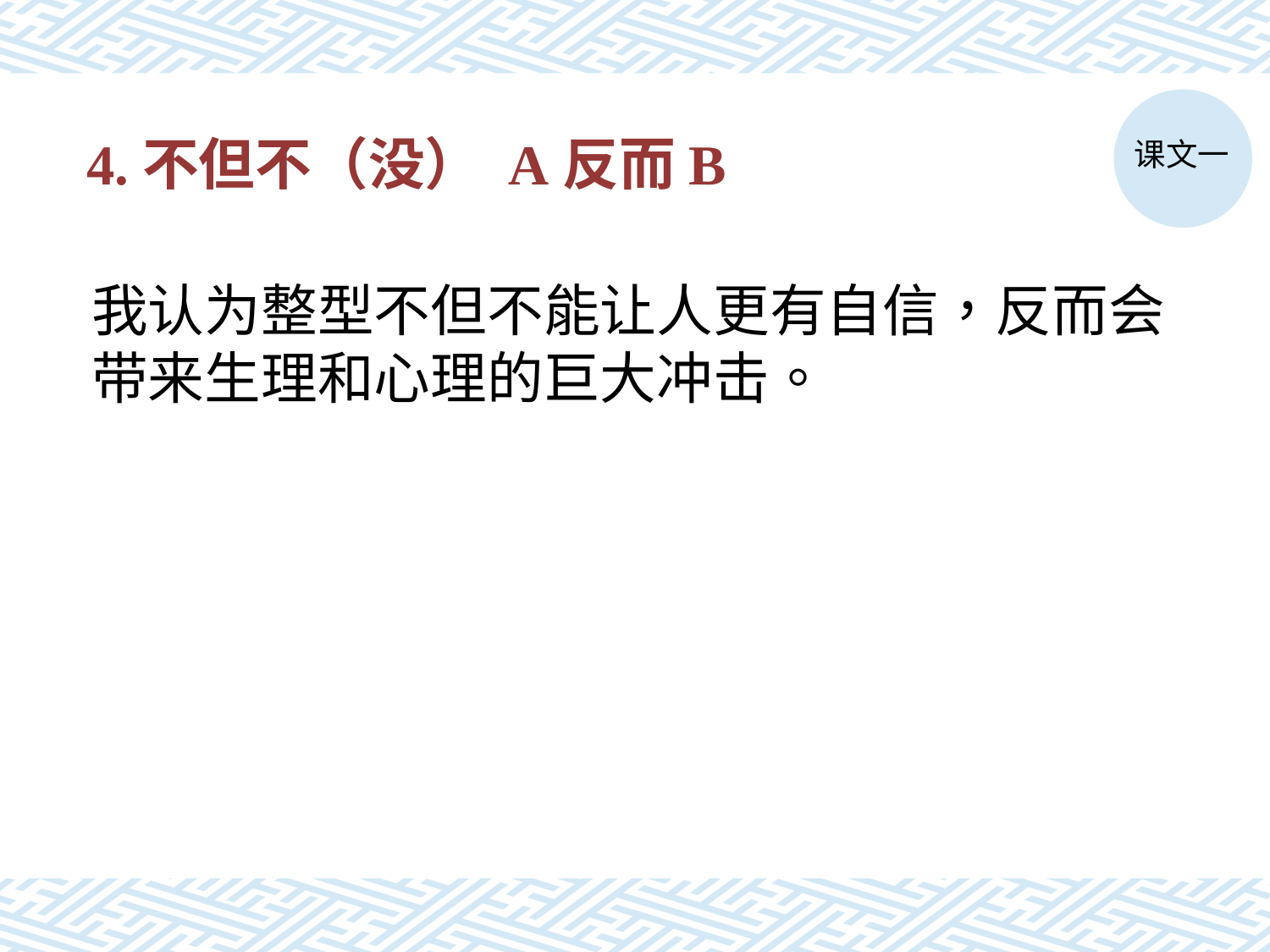

课文一
# 4.不但不（没） A反而B
我认为整型不但不能让人更有自信，反而会带来生理和心理的巨大冲击。